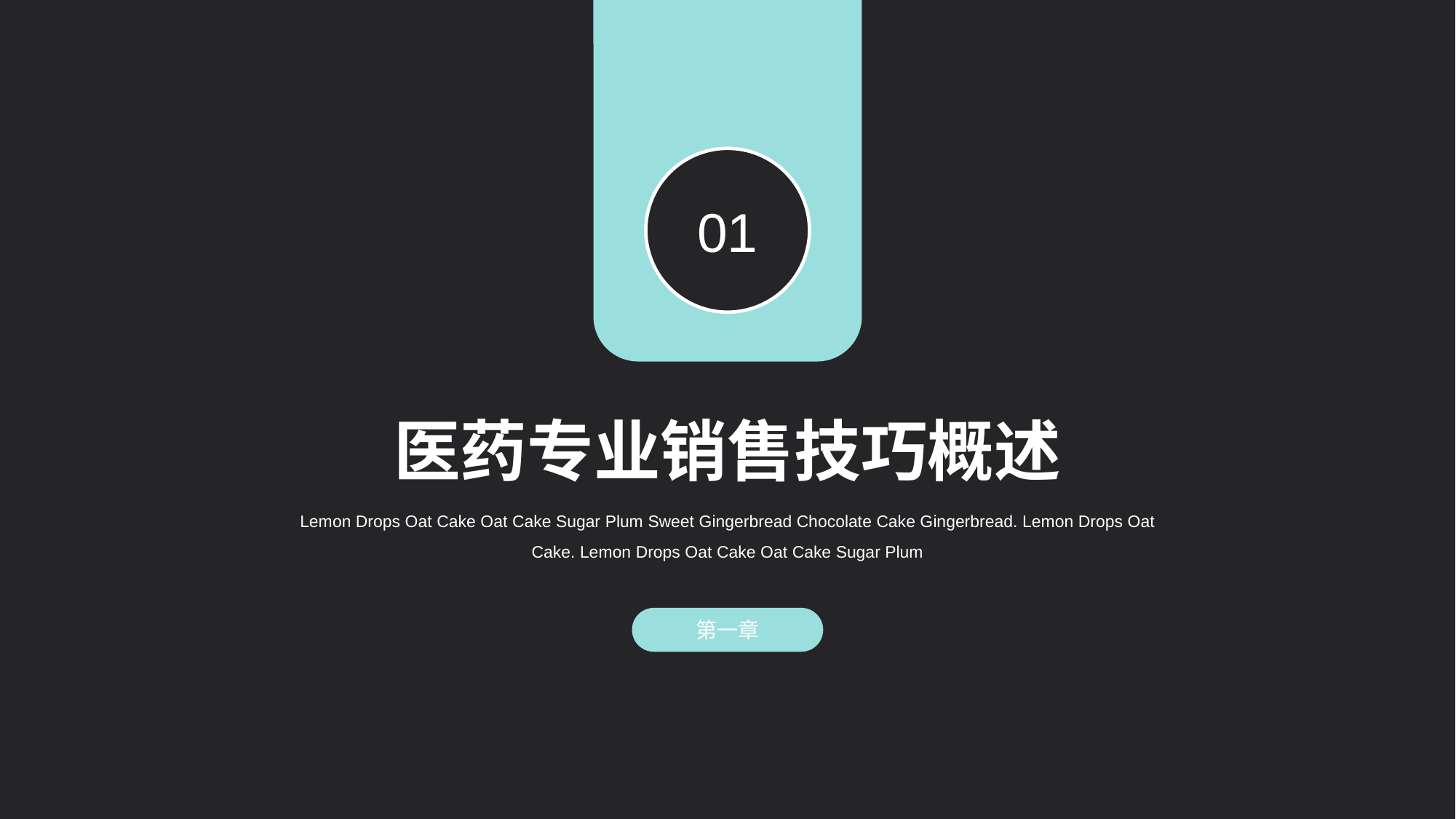

01
医药专业销售技巧概述
Lemon Drops Oat Cake Oat Cake Sugar Plum Sweet Gingerbread Chocolate Cake Gingerbread. Lemon Drops Oat Cake. Lemon Drops Oat Cake Oat Cake Sugar Plum
第一章